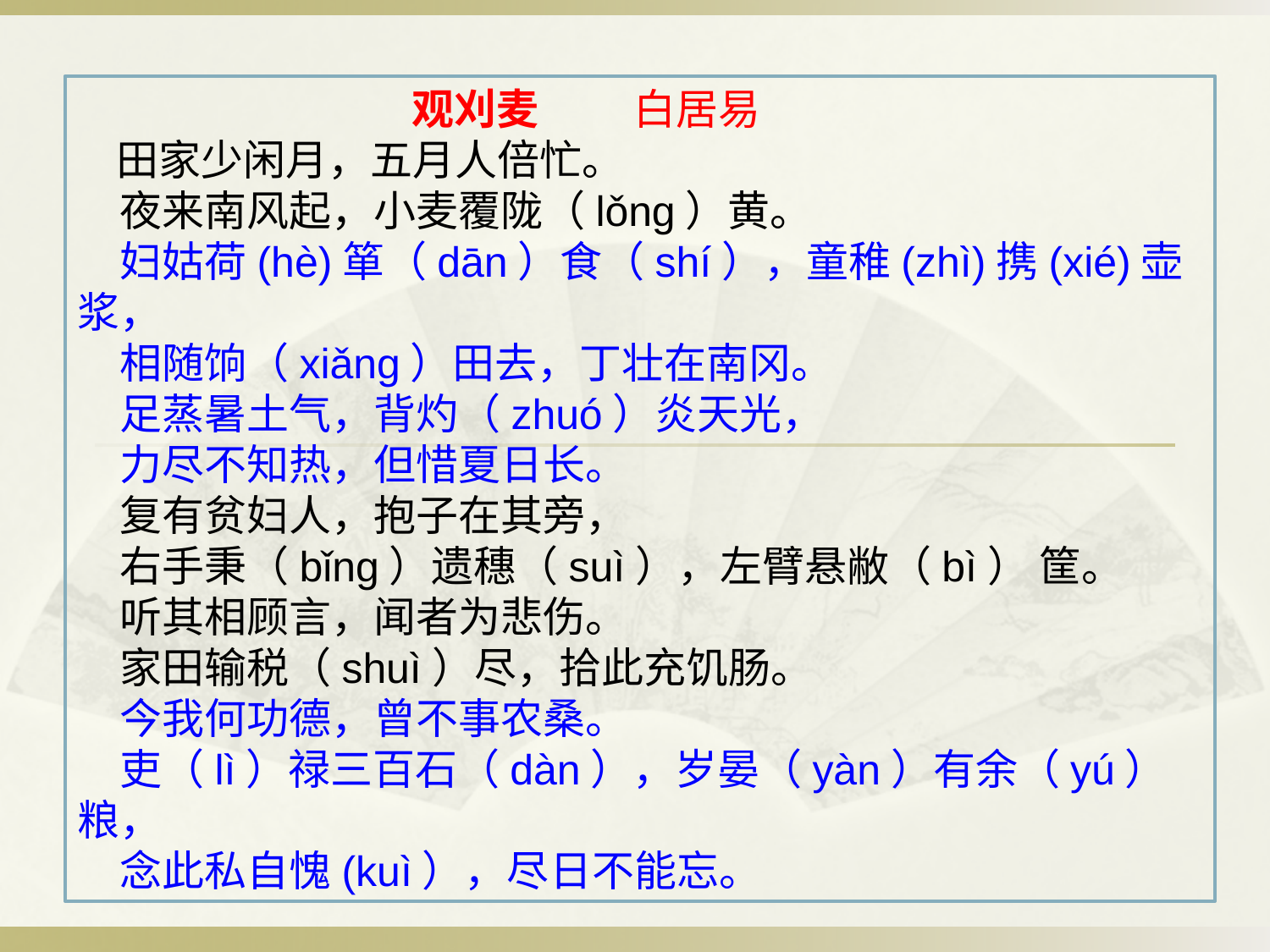

观刈麦          白居易
   田家少闲月，五月人倍忙。
　夜来南风起，小麦覆陇（lǒng）黄。
　妇姑荷(hè)箪（dān）食（shí），童稚(zhì)携(xié)壶浆，
　相随饷（xiǎng）田去，丁壮在南冈。
　足蒸暑土气，背灼（zhuó）炎天光，
　力尽不知热，但惜夏日长。
　复有贫妇人，抱子在其旁，
　右手秉（bǐng）遗穗（suì），左臂悬敝（bì） 筐。
　听其相顾言，闻者为悲伤。
　家田输税（shuì）尽，拾此充饥肠。
　今我何功德，曾不事农桑。
　吏（lì）禄三百石（dàn），岁晏（yàn）有余（yú）粮，
　念此私自愧(kuì），尽日不能忘。